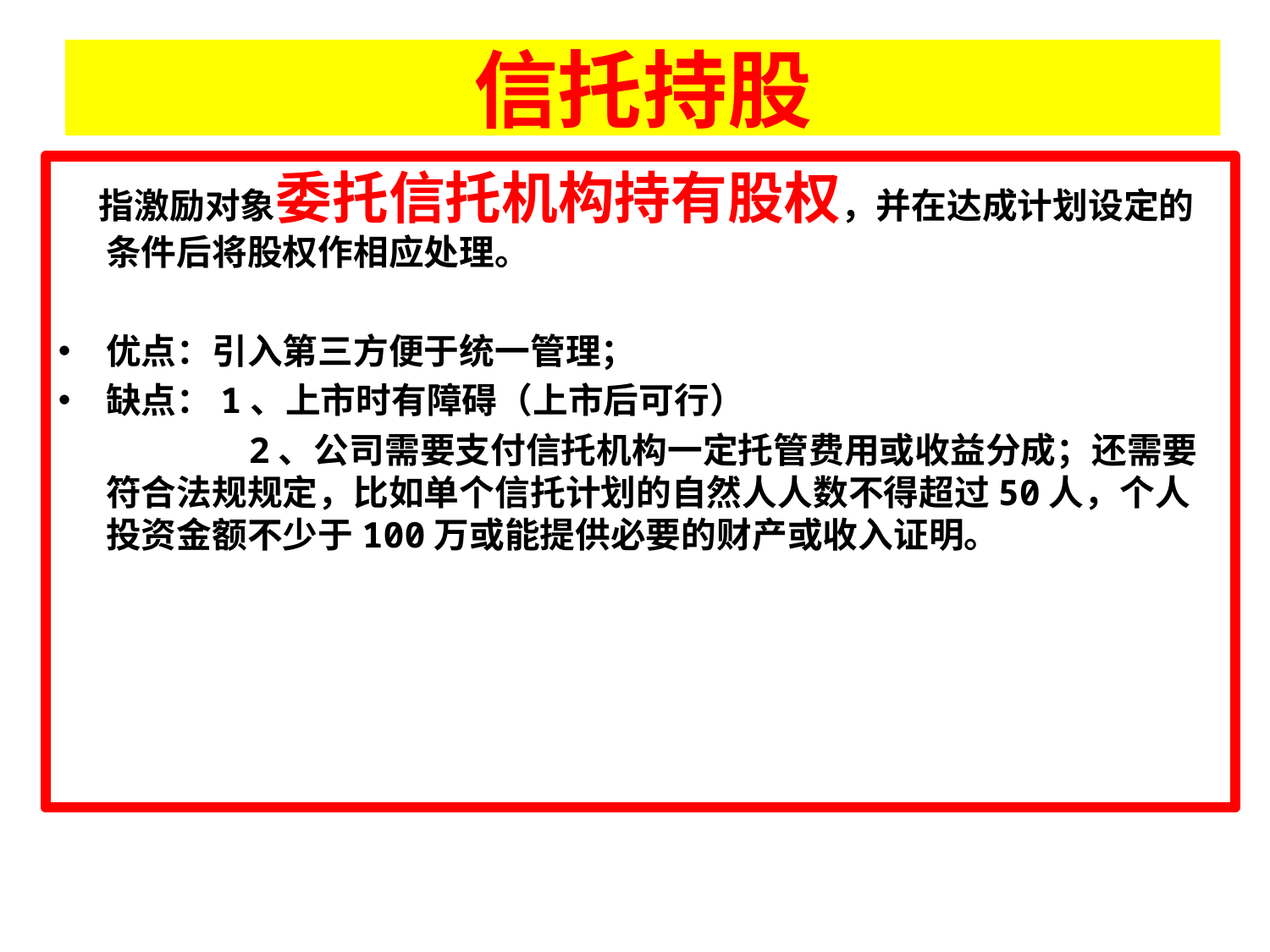

信托持股
    指激励对象委托信托机构持有股权，并在达成计划设定的条件后将股权作相应处理。

优点：引入第三方便于统一管理；
缺点：1、上市时有障碍（上市后可行）
         2、公司需要支付信托机构一定托管费用或收益分成；还需要符合法规规定，比如单个信托计划的自然人人数不得超过50人，个人投资金额不少于100万或能提供必要的财产或收入证明。